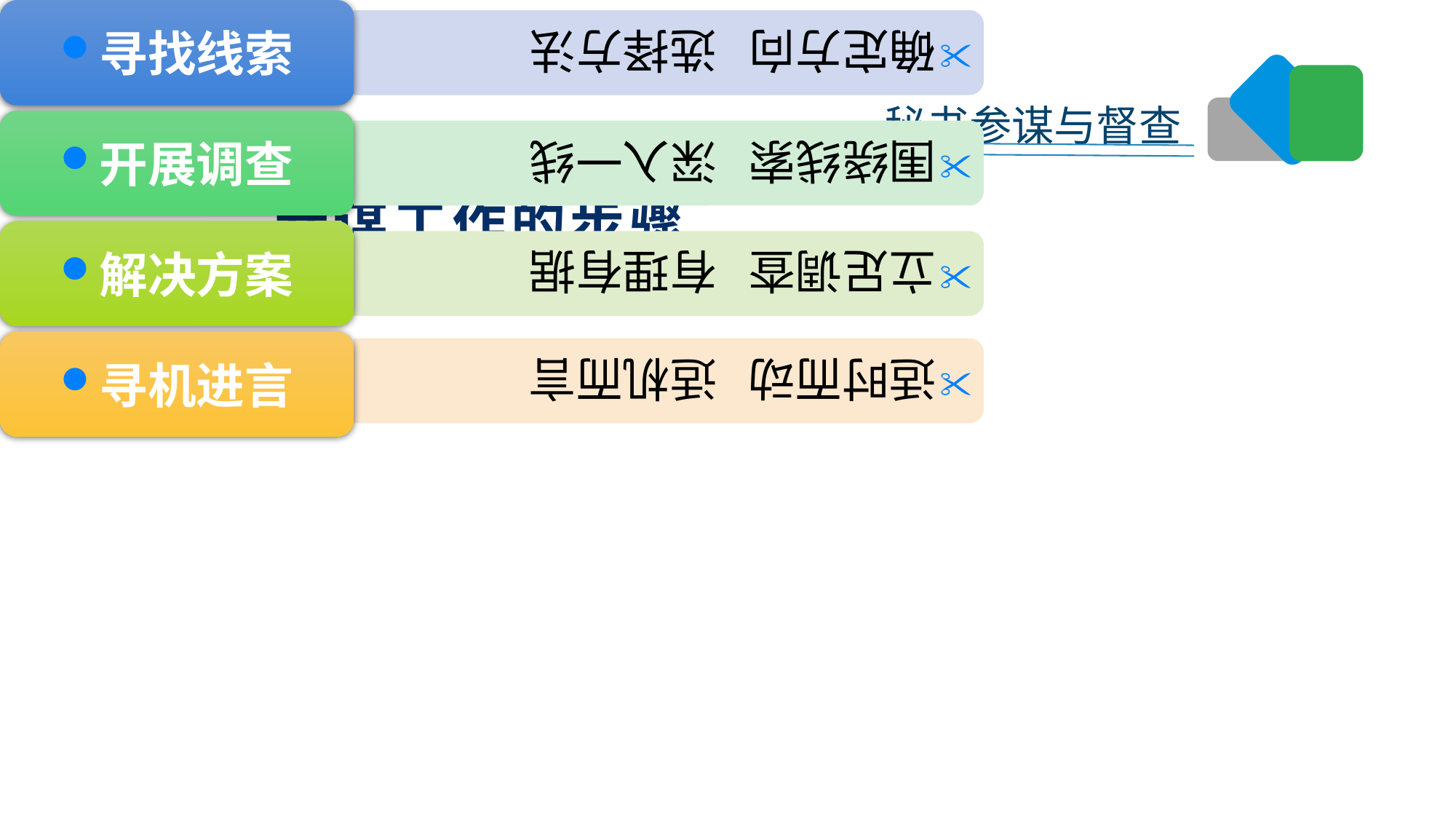

二、参谋工作的步骤
确定方向   选择方法
寻找线索
围绕线索   深入一线
开展调查
立足调查   有理有据
解决方案
适时而动   适机而言
寻机进言